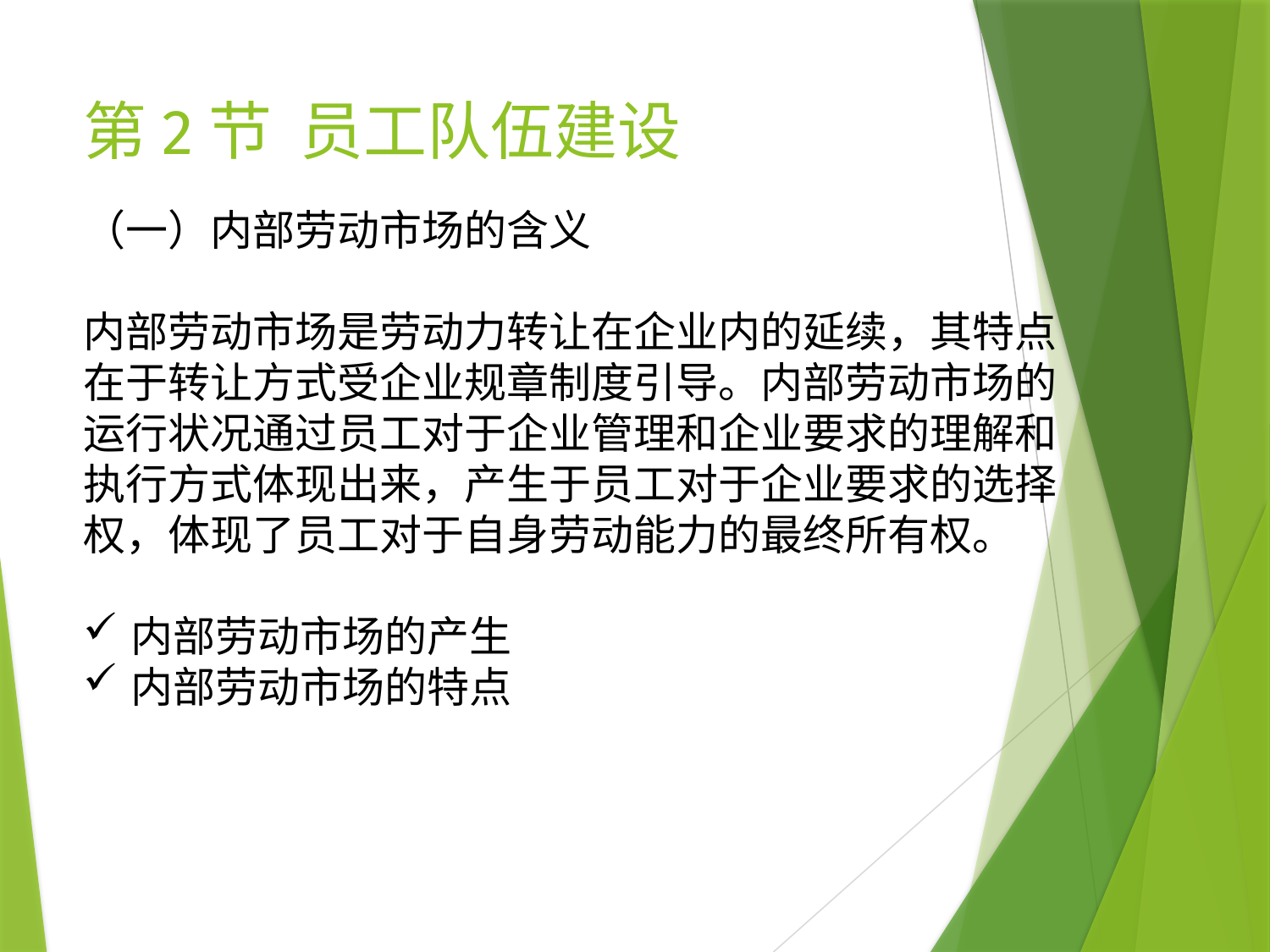

# 第2节  员工队伍建设
（一）内部劳动市场的含义

内部劳动市场是劳动力转让在企业内的延续，其特点在于转让方式受企业规章制度引导。内部劳动市场的运行状况通过员工对于企业管理和企业要求的理解和执行方式体现出来，产生于员工对于企业要求的选择权，体现了员工对于自身劳动能力的最终所有权。

内部劳动市场的产生
内部劳动市场的特点